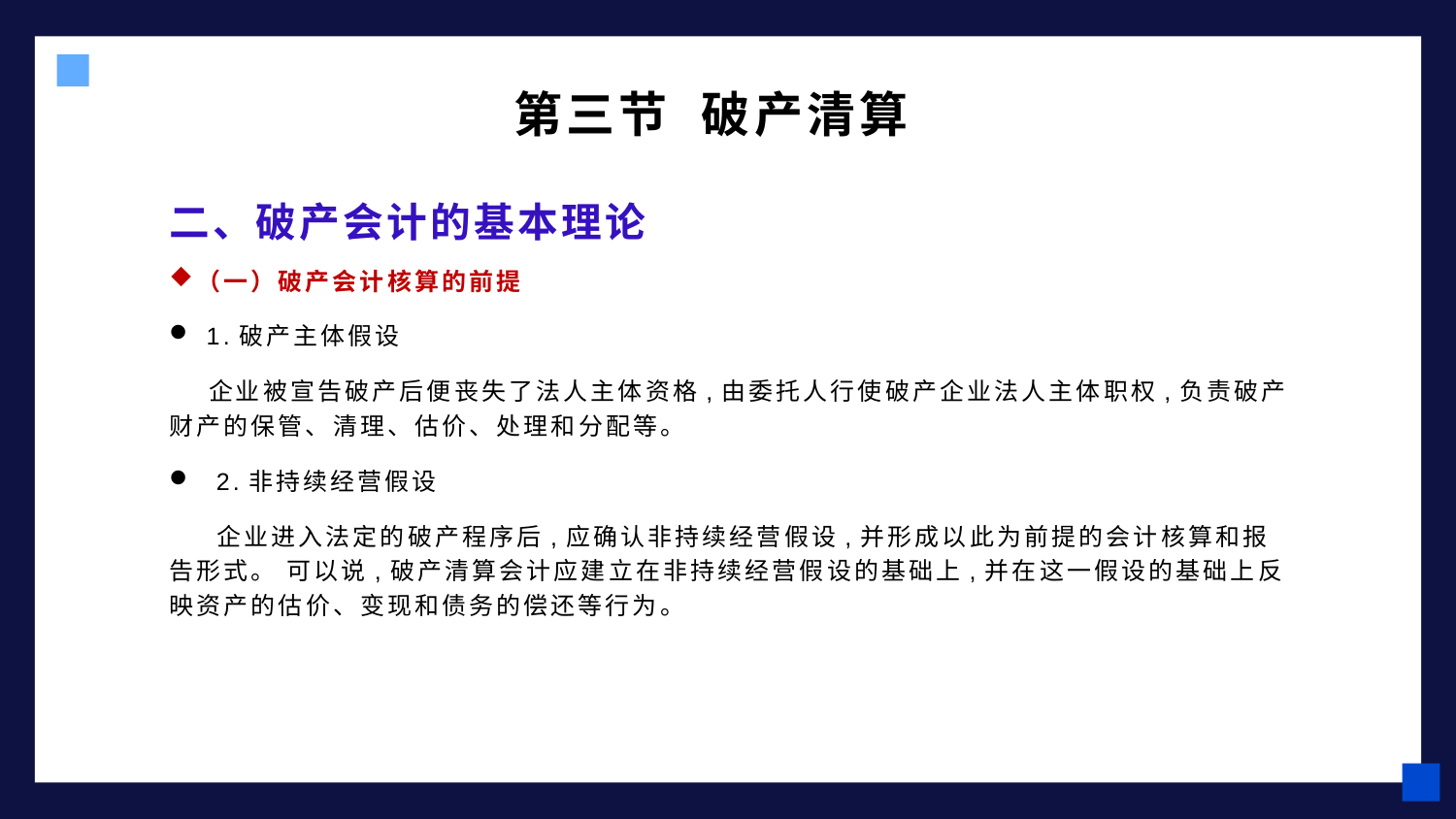

第三节  破产清算
# 二、破产会计的基本理论
（一）破产会计核算的前提
 1.破产主体假设
    企业被宣告破产后便丧失了法人主体资格,由委托人行使破产企业法人主体职权,负责破产财产的保管、清理、估价、处理和分配等。
  2.非持续经营假设
     企业进入法定的破产程序后,应确认非持续经营假设,并形成以此为前提的会计核算和报告形式。 可以说,破产清算会计应建立在非持续经营假设的基础上,并在这一假设的基础上反映资产的估价、变现和债务的偿还等行为。